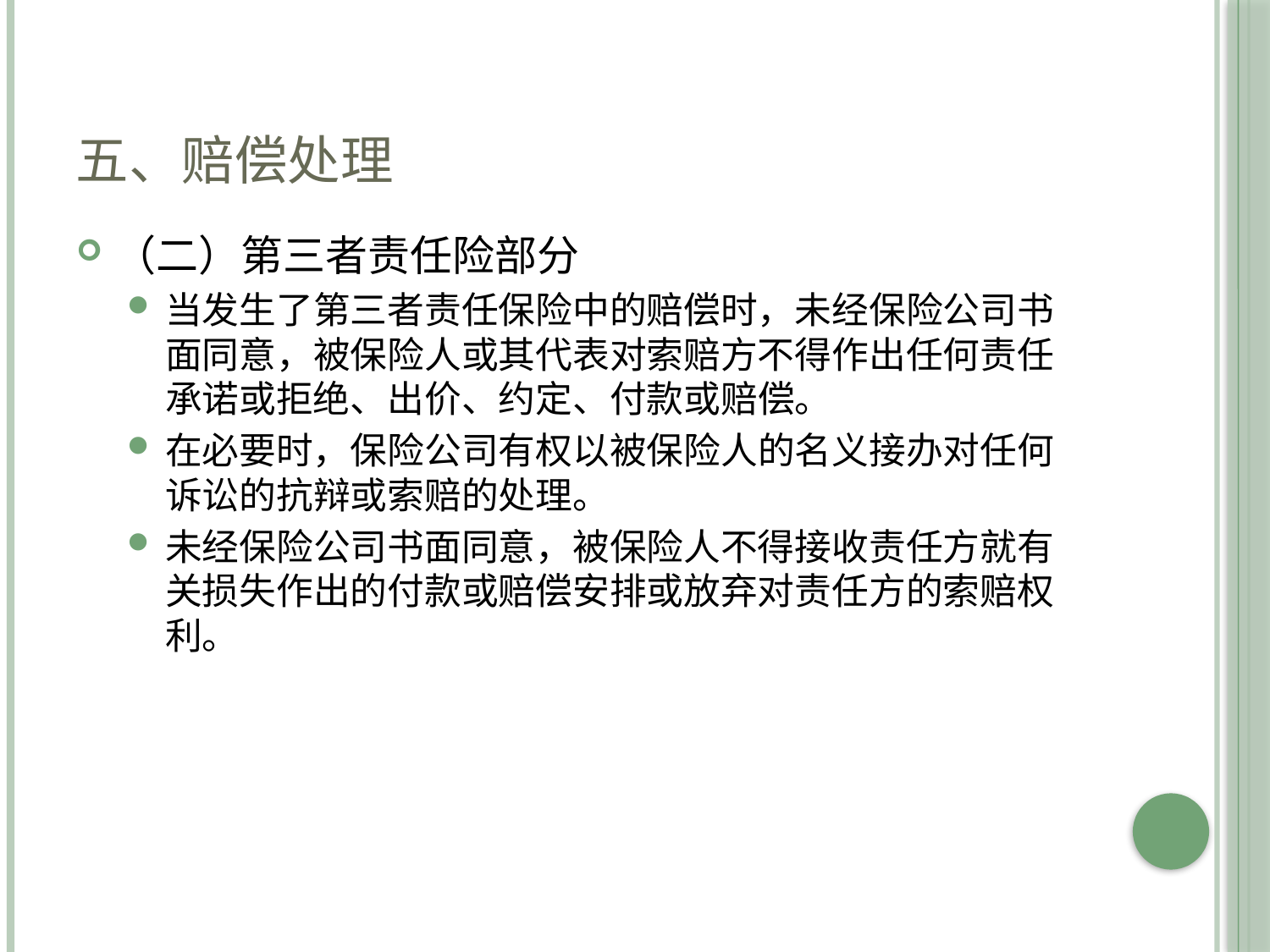

# 五、赔偿处理
（二）第三者责任险部分
当发生了第三者责任保险中的赔偿时，未经保险公司书面同意，被保险人或其代表对索赔方不得作出任何责任承诺或拒绝、出价、约定、付款或赔偿。
在必要时，保险公司有权以被保险人的名义接办对任何诉讼的抗辩或索赔的处理。
未经保险公司书面同意，被保险人不得接收责任方就有关损失作出的付款或赔偿安排或放弃对责任方的索赔权利。